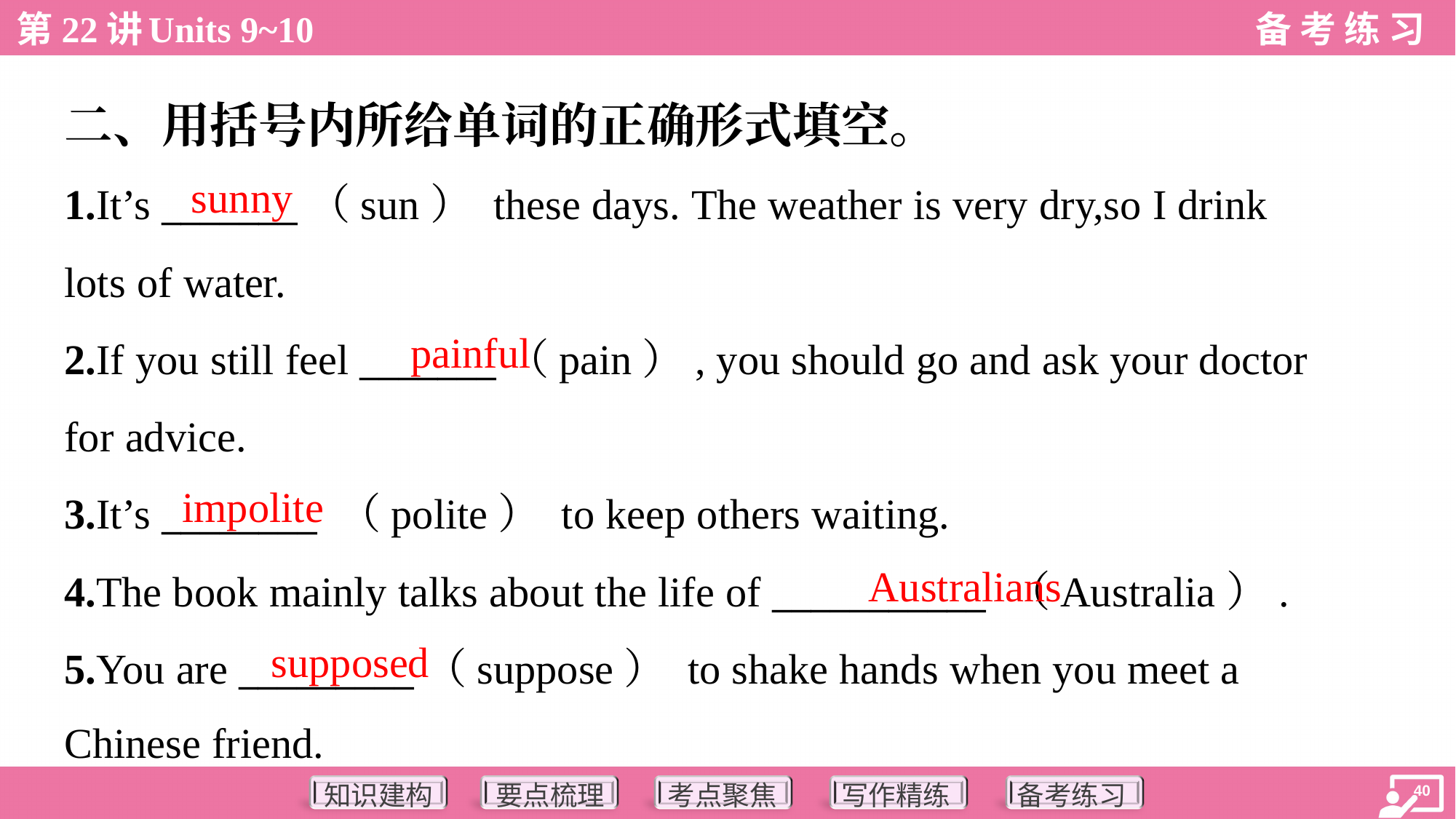

二、用括号内所给单词的正确形式填空。
sunny
1.It’s _______（sun） these days. The weather is very dry,so I drink
lots of water.
2.If you still feel _______（pain）, you should go and ask your doctor
for advice.
3.It’s ________ （polite） to keep others waiting.
4.The book mainly talks about the life of ___________ （Australia）.
5.You are _________（suppose） to shake hands when you meet a
Chinese friend.
painful
impolite
Australians
supposed